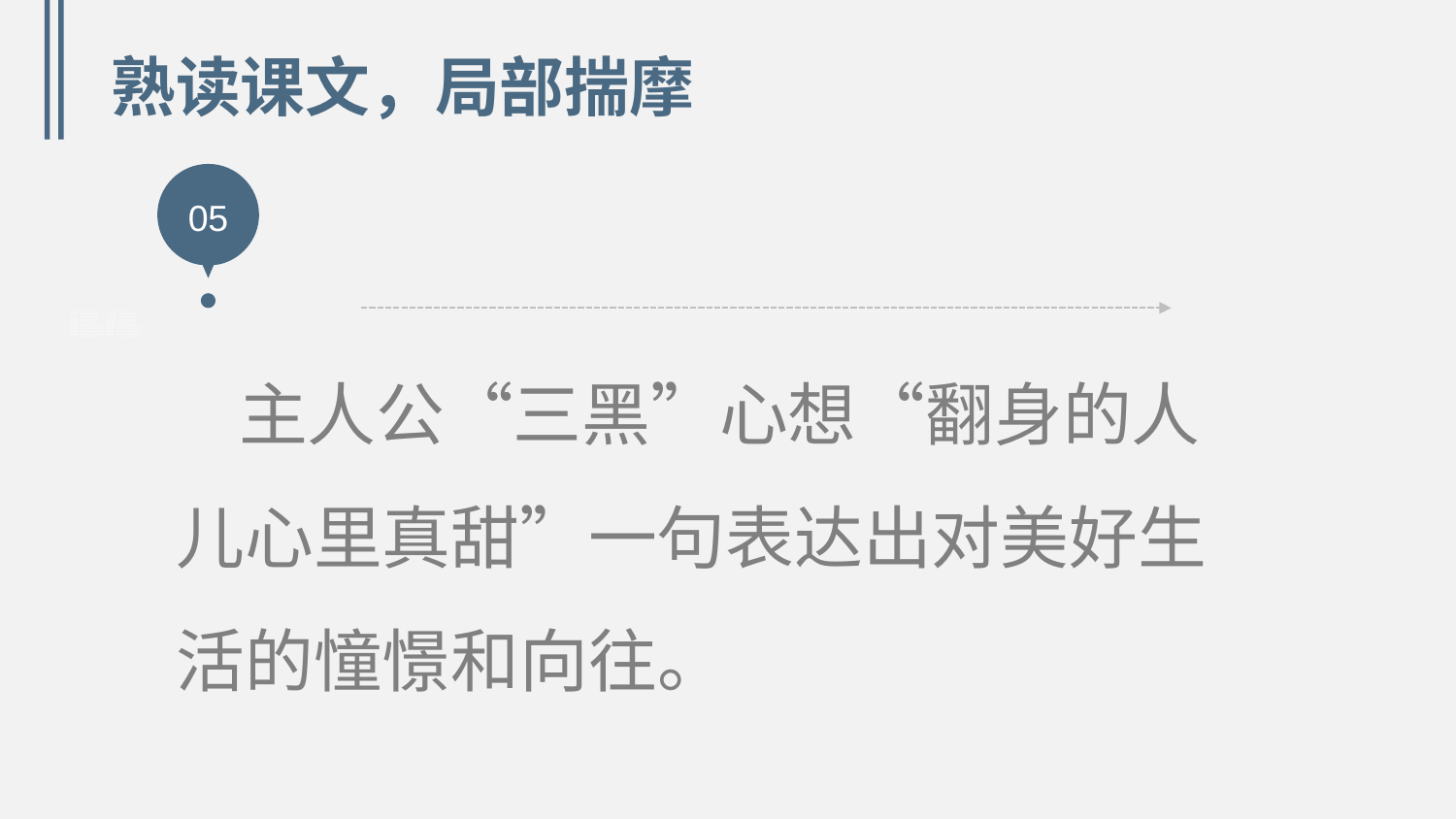

熟读课文，局部揣摩
05
   主人公“三黑”心想“翻身的人儿心里真甜”一句表达出对美好生活的憧憬和向往。